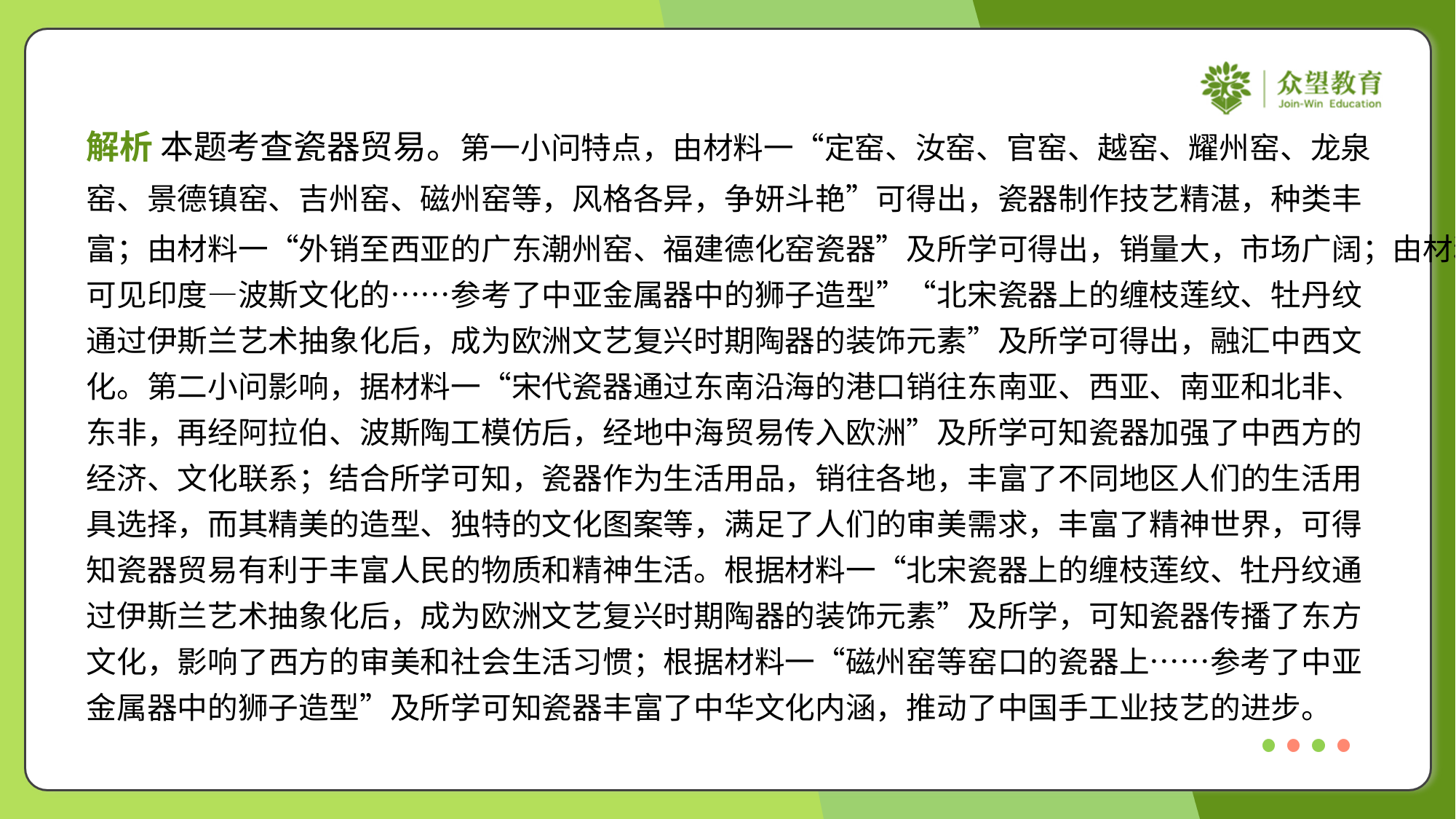

解析 本题考查瓷器贸易。第一小问特点，由材料一“定窑、汝窑、官窑、越窑、耀州窑、龙泉
窑、景德镇窑、吉州窑、磁州窑等，风格各异，争妍斗艳”可得出，瓷器制作技艺精湛，种类丰
富；由材料一“外销至西亚的广东潮州窑、福建德化窑瓷器”及所学可得出，销量大，市场广阔；由材料一“耀州窑青瓷中
可见印度—波斯文化的……参考了中亚金属器中的狮子造型”“北宋瓷器上的缠枝莲纹、牡丹纹
通过伊斯兰艺术抽象化后，成为欧洲文艺复兴时期陶器的装饰元素”及所学可得出，融汇中西文
化。第二小问影响，据材料一“宋代瓷器通过东南沿海的港口销往东南亚、西亚、南亚和北非、
东非，再经阿拉伯、波斯陶工模仿后，经地中海贸易传入欧洲”及所学可知瓷器加强了中西方的
经济、文化联系；结合所学可知，瓷器作为生活用品，销往各地，丰富了不同地区人们的生活用
具选择，而其精美的造型、独特的文化图案等，满足了人们的审美需求，丰富了精神世界，可得
知瓷器贸易有利于丰富人民的物质和精神生活。根据材料一“北宋瓷器上的缠枝莲纹、牡丹纹通
过伊斯兰艺术抽象化后，成为欧洲文艺复兴时期陶器的装饰元素”及所学，可知瓷器传播了东方
文化，影响了西方的审美和社会生活习惯；根据材料一“磁州窑等窑口的瓷器上……参考了中亚
金属器中的狮子造型”及所学可知瓷器丰富了中华文化内涵，推动了中国手工业技艺的进步。